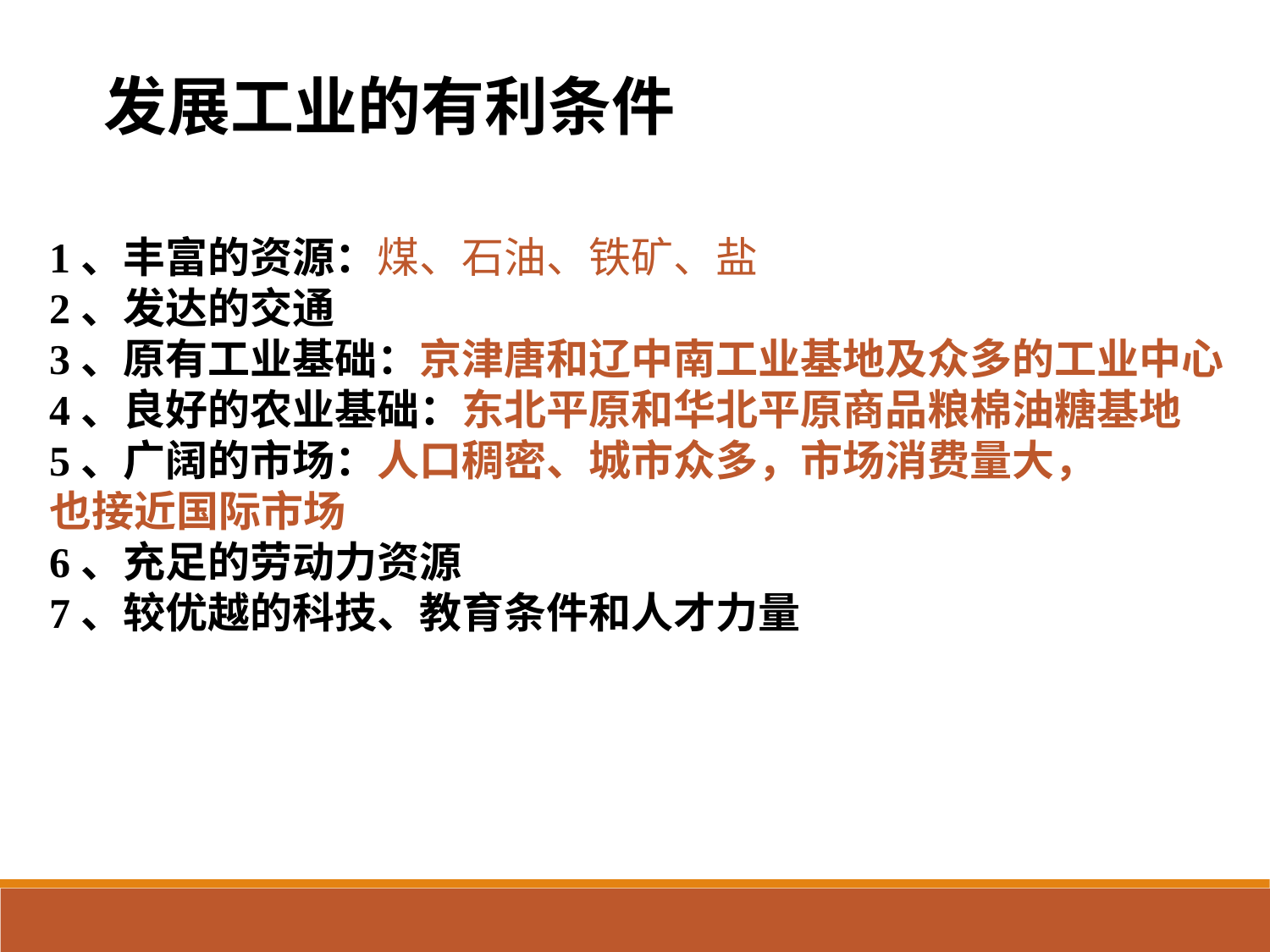

发展工业的有利条件
1、丰富的资源：煤、石油、铁矿、盐
2、发达的交通
3、原有工业基础：京津唐和辽中南工业基地及众多的工业中心
4、良好的农业基础：东北平原和华北平原商品粮棉油糖基地
5、广阔的市场：人口稠密、城市众多，市场消费量大，
也接近国际市场
6、充足的劳动力资源
7、较优越的科技、教育条件和人才力量